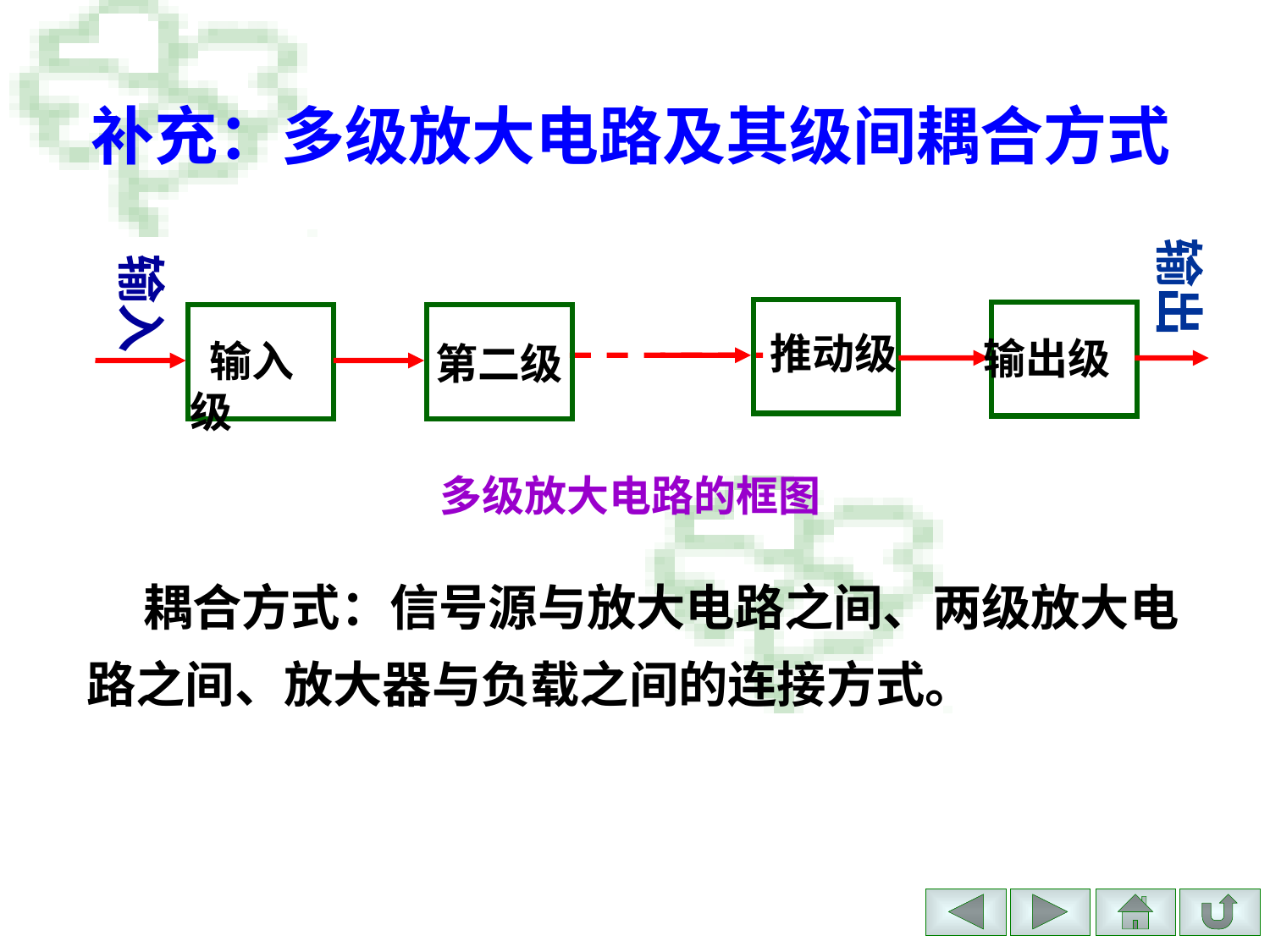

# 补充：多级放大电路及其级间耦合方式
输出
输入

 推动级
  输出级
 输入级
第二级

多级放大电路的框图
    耦合方式：信号源与放大电路之间、两级放大电路之间、放大器与负载之间的连接方式。